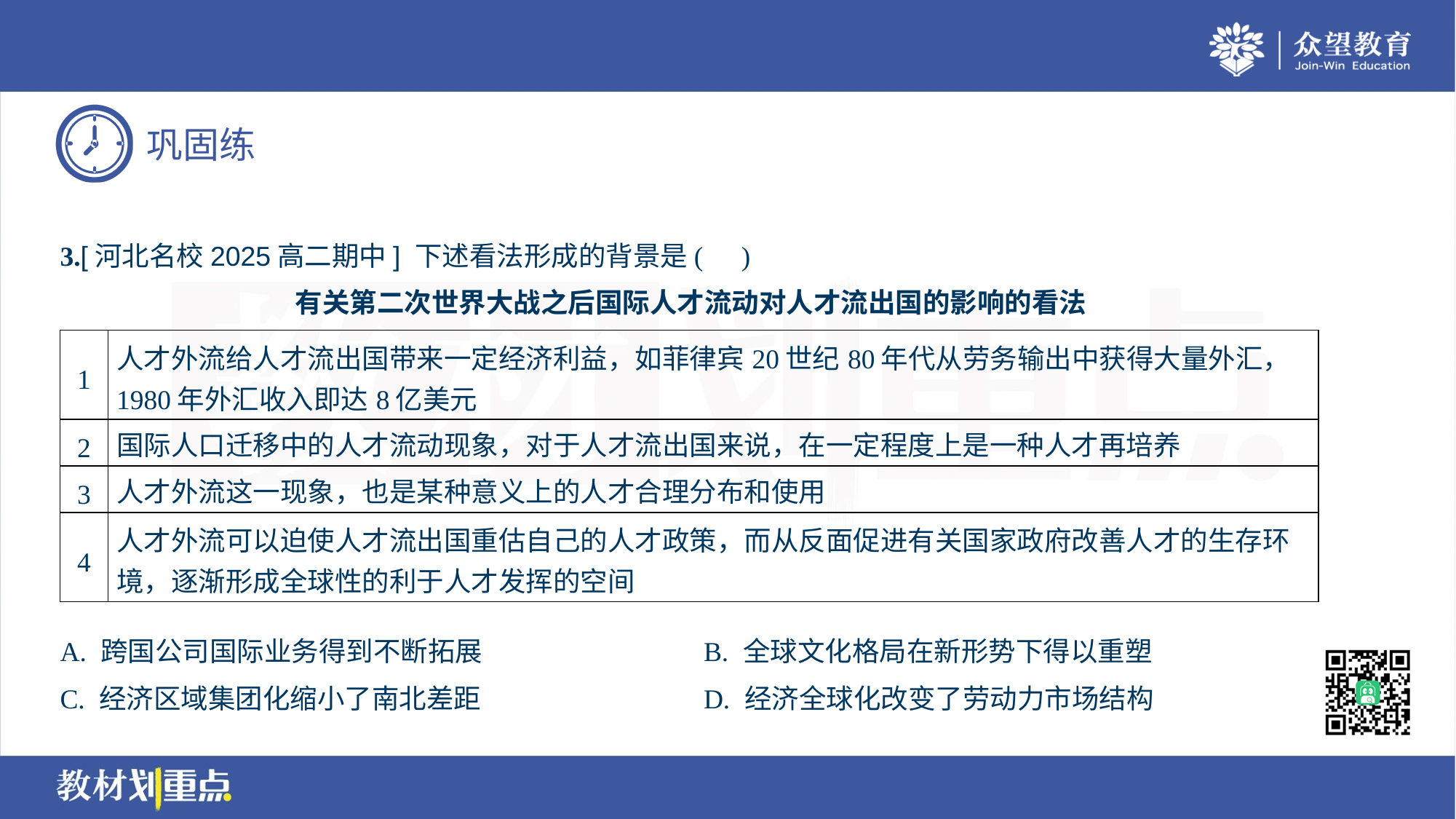

3.[河北名校2025高二期中] 下述看法形成的背景是(     )
有关第二次世界大战之后国际人才流动对人才流出国的影响的看法
| 1 | 人才外流给人才流出国带来一定经济利益，如菲律宾20世纪80年代从劳务输出中获得大量外汇， 1980年外汇收入即达8亿美元 |
| --- | --- |
| 2 | 国际人口迁移中的人才流动现象，对于人才流出国来说，在一定程度上是一种人才再培养 |
| 3 | 人才外流这一现象，也是某种意义上的人才合理分布和使用 |
| 4 | 人才外流可以迫使人才流出国重估自己的人才政策，而从反面促进有关国家政府改善人才的生存环 境，逐渐形成全球性的利于人才发挥的空间 |
A. 跨国公司国际业务得到不断拓展	B. 全球文化格局在新形势下得以重塑
C. 经济区域集团化缩小了南北差距	D. 经济全球化改变了劳动力市场结构